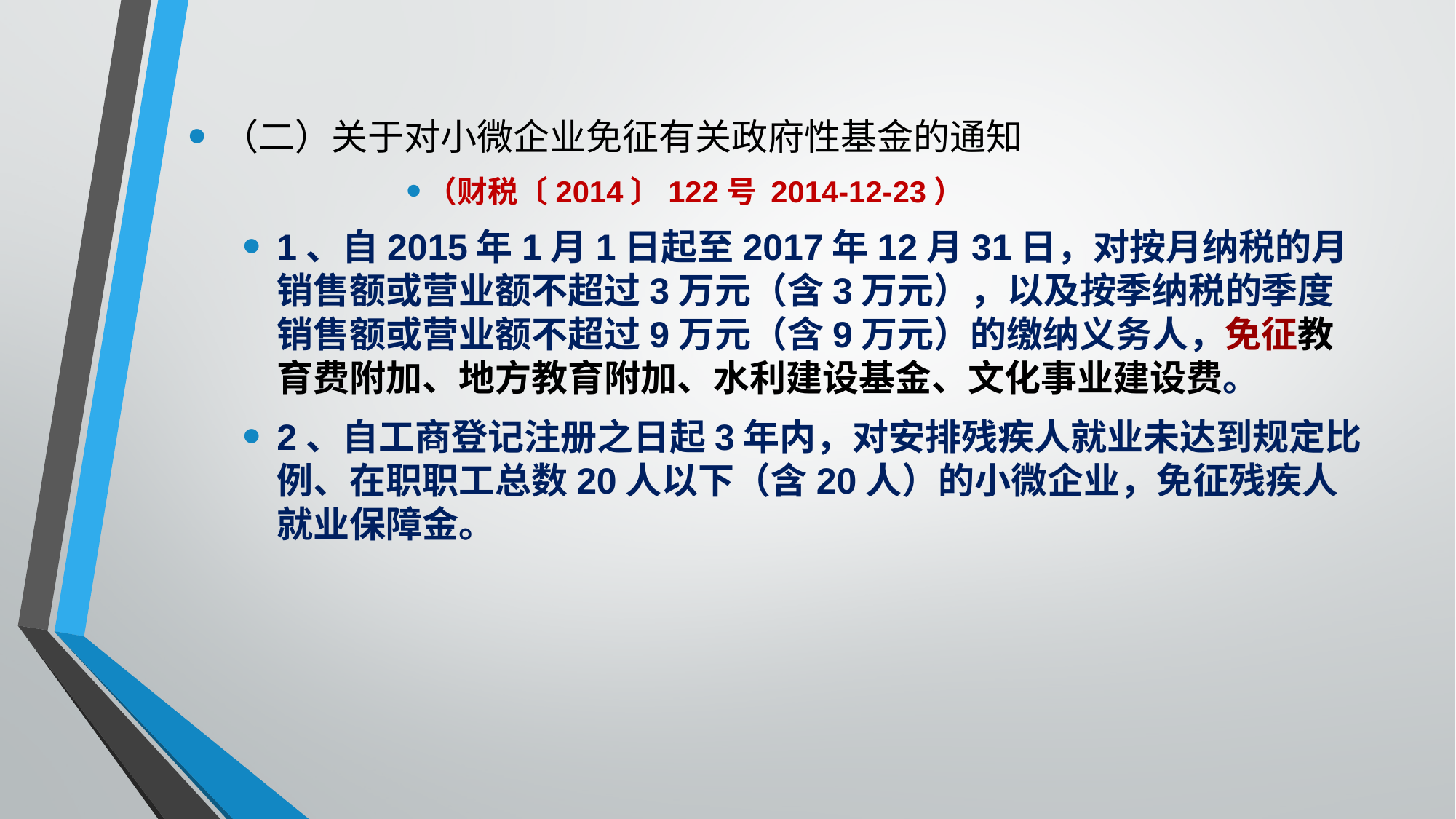

（二）关于对小微企业免征有关政府性基金的通知
（财税〔2014〕122号 2014-12-23）
1、自2015年1月1日起至2017年12月31日，对按月纳税的月销售额或营业额不超过3万元（含3万元），以及按季纳税的季度销售额或营业额不超过9万元（含9万元）的缴纳义务人，免征教育费附加、地方教育附加、水利建设基金、文化事业建设费。
2、自工商登记注册之日起3年内，对安排残疾人就业未达到规定比例、在职职工总数20人以下（含20人）的小微企业，免征残疾人就业保障金。